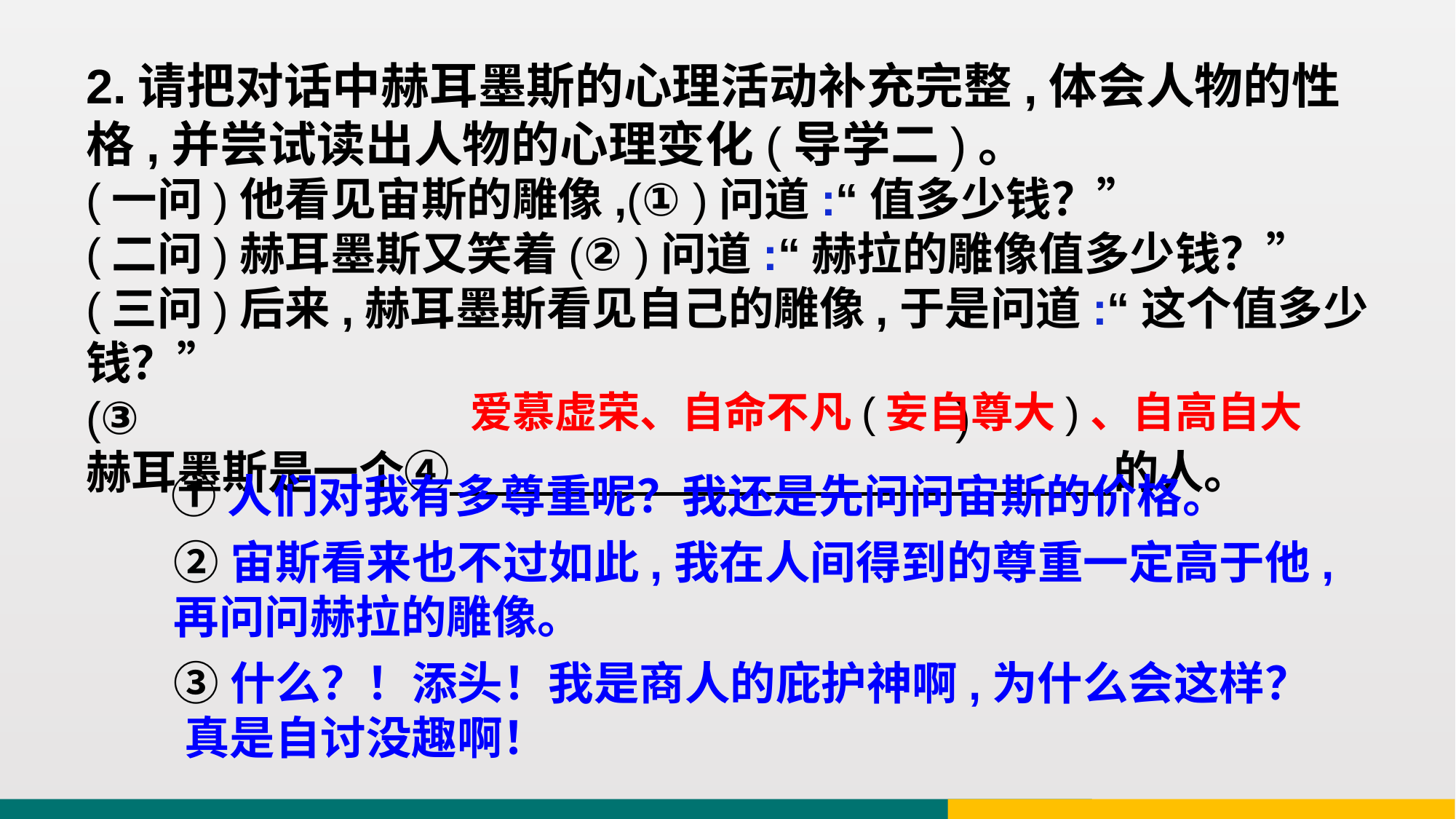

2.请把对话中赫耳墨斯的心理活动补充完整,体会人物的性格,并尝试读出人物的心理变化(导学二)。
(一问)他看见宙斯的雕像,(① )问道:“值多少钱？”
(二问)赫耳墨斯又笑着(② )问道:“赫拉的雕像值多少钱？”
(三问)后来,赫耳墨斯看见自己的雕像,于是问道:“这个值多少钱？”
(③                                                                 )
赫耳墨斯是一个④                                                                的人。
爱慕虚荣、自命不凡(妄自尊大)、自高自大
①人们对我有多尊重呢？我还是先问问宙斯的价格。
②宙斯看来也不过如此,我在人间得到的尊重一定高于他,再问问赫拉的雕像。
③什么？！添头！我是商人的庇护神啊,为什么会这样？ 真是自讨没趣啊！